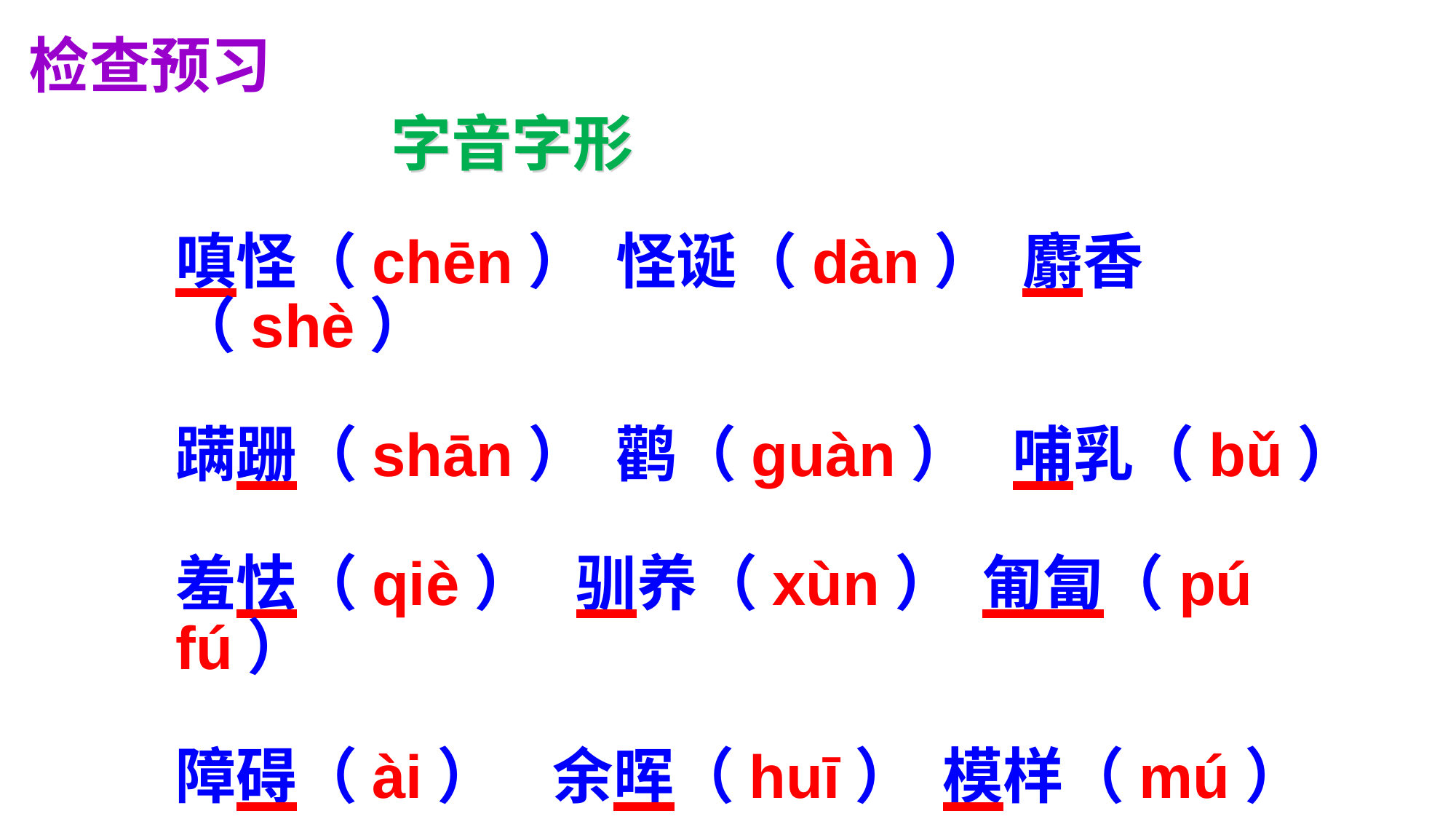

检查预习
字音字形
嗔怪（chēn）  怪诞（dàn）  麝香（shè）

蹒跚（shān）  鹳（ɡuàn）   哺乳（bǔ）

羞怯（qiè）   驯养（xùn）  匍匐（pú fú）

障碍（ài）    余晖（huī）  模样（mú）